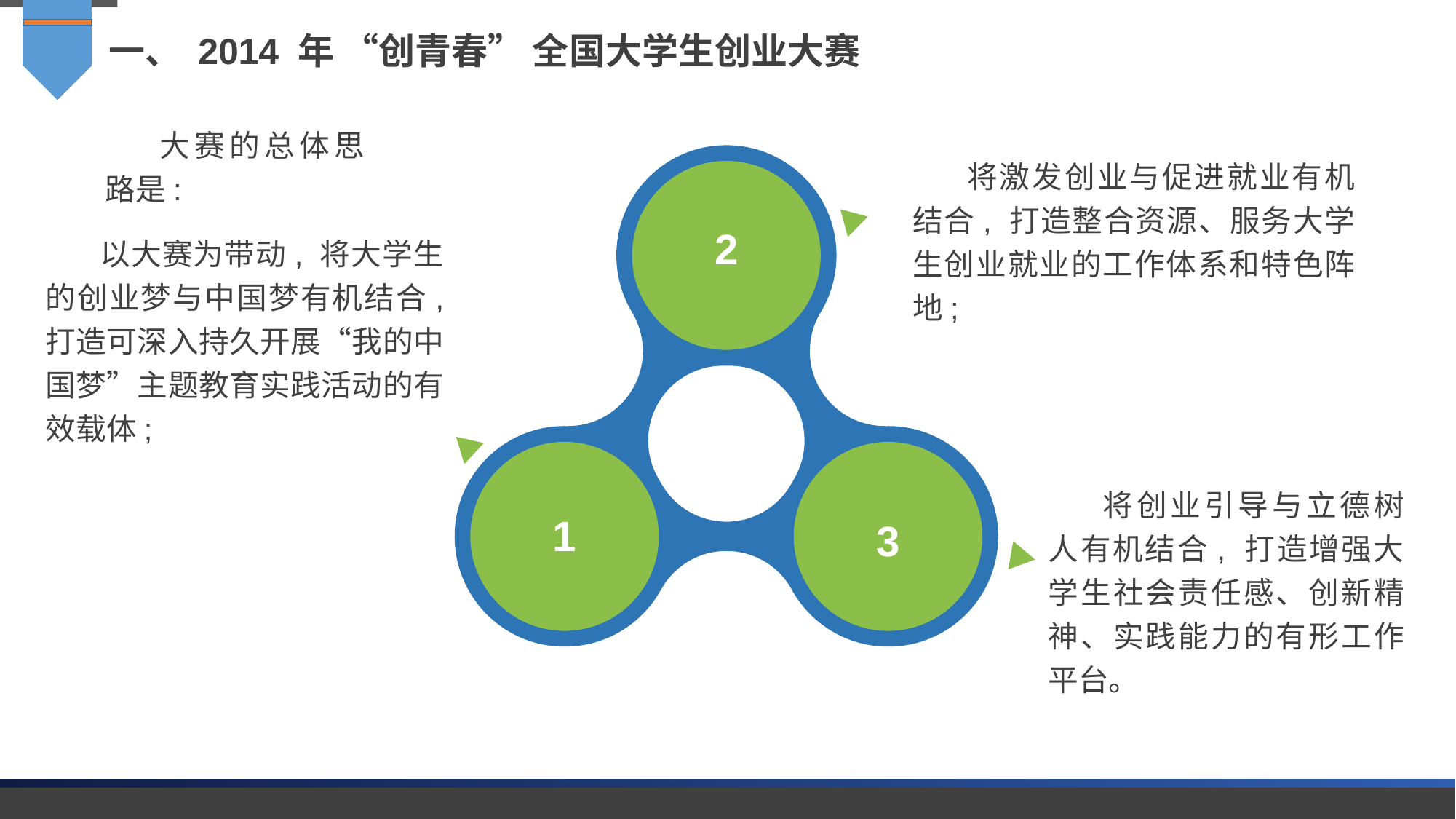

一、 2014 年 “创青春” 全国大学生创业大赛
大赛的总体思路是:
将激发创业与促进就业有机结合, 打造整合资源、服务大学生创业就业的工作体系和特色阵地;

以大赛为带动, 将大学生的创业梦与中国梦有机结合, 打造可深入持久开展“我的中国梦”主题教育实践活动的有效载体;
2

将创业引导与立德树人有机结合, 打造增强大学生社会责任感、创新精神、实践能力的有形工作平台。
1
3